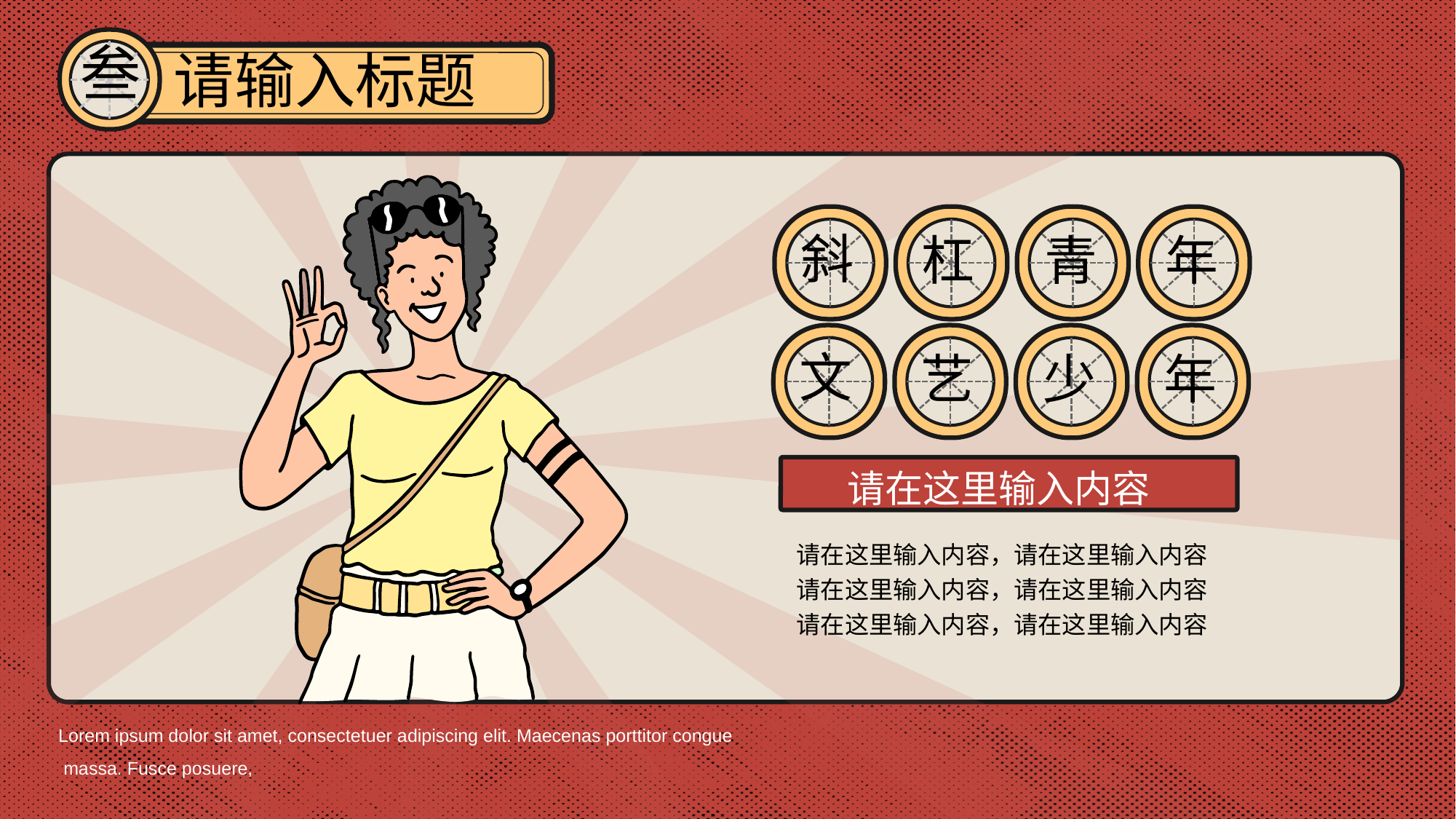

叁
请输入标题

斜

杠

青

年

文

艺

少

年
请在这里输入内容

请在这里输入内容，请在这里输入内容
请在这里输入内容，请在这里输入内容
请在这里输入内容，请在这里输入内容
Lorem ipsum dolor sit amet, consectetuer adipiscing elit. Maecenas porttitor congue
 massa. Fusce posuere,